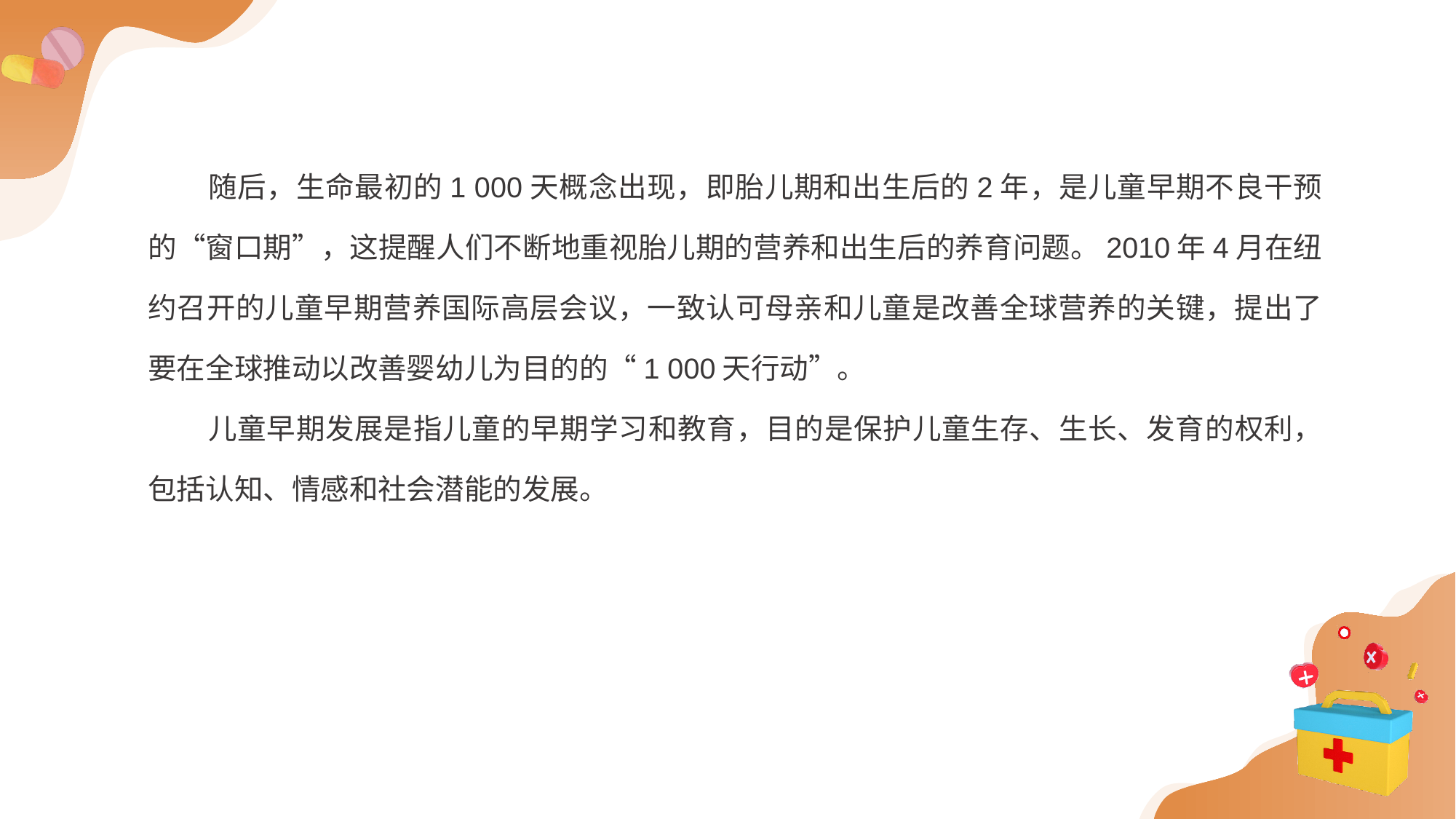

随后，生命最初的1 000天概念出现，即胎儿期和出生后的2年，是儿童早期不良干预的“窗口期”，这提醒人们不断地重视胎儿期的营养和出生后的养育问题。2010年4月在纽约召开的儿童早期营养国际高层会议，一致认可母亲和儿童是改善全球营养的关键，提出了要在全球推动以改善婴幼儿为目的的“1 000天行动”。
儿童早期发展是指儿童的早期学习和教育，目的是保护儿童生存、生长、发育的权利，包括认知、情感和社会潜能的发展。